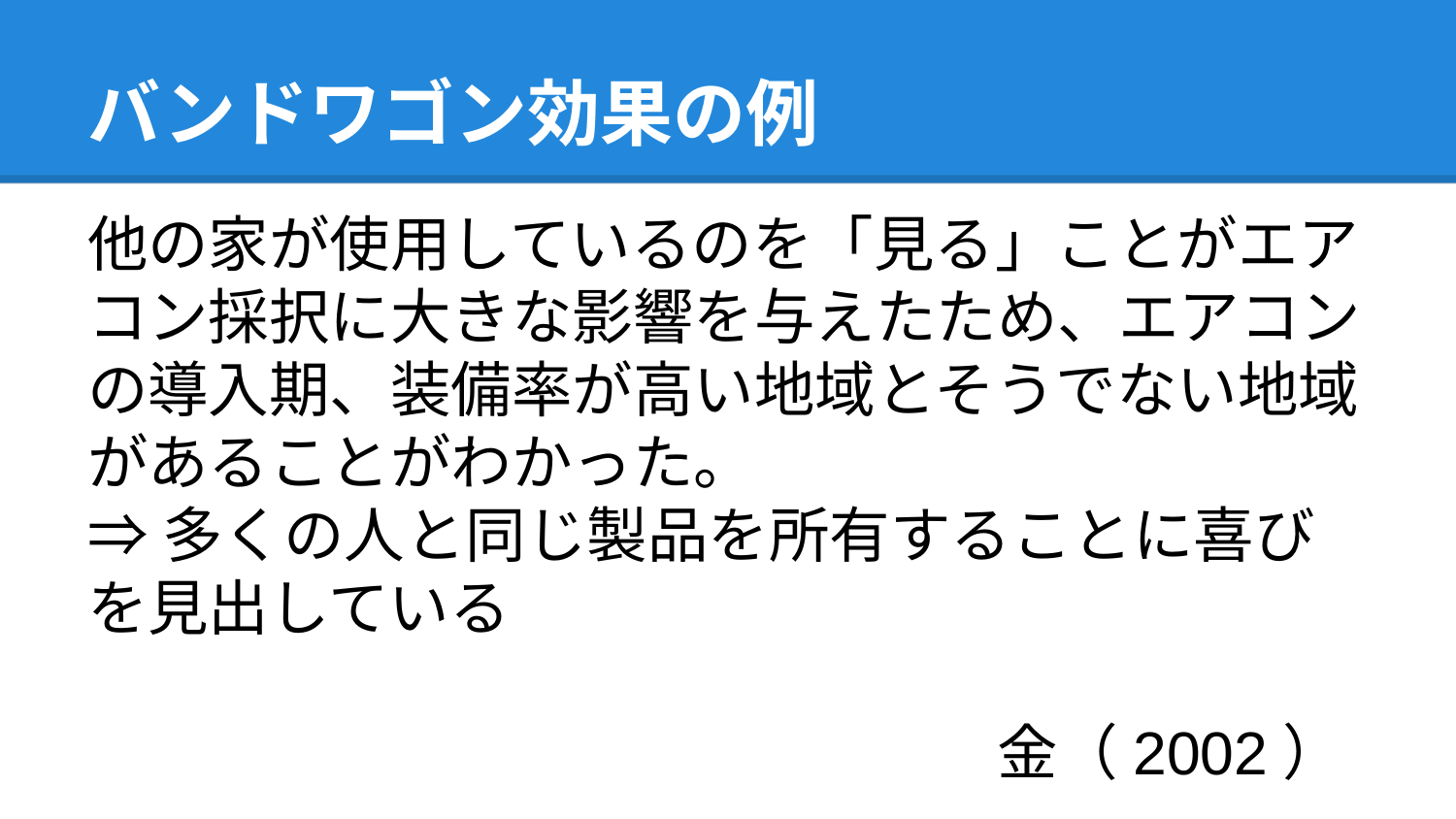

# バンドワゴン効果の例
他の家が使用しているのを「見る」ことがエアコン採択に大きな影響を与えたため、エアコンの導入期、装備率が高い地域とそうでない地域があることがわかった。
⇒多くの人と同じ製品を所有することに喜びを見出している

　　　　　　　　　　　　　　　金（2002）